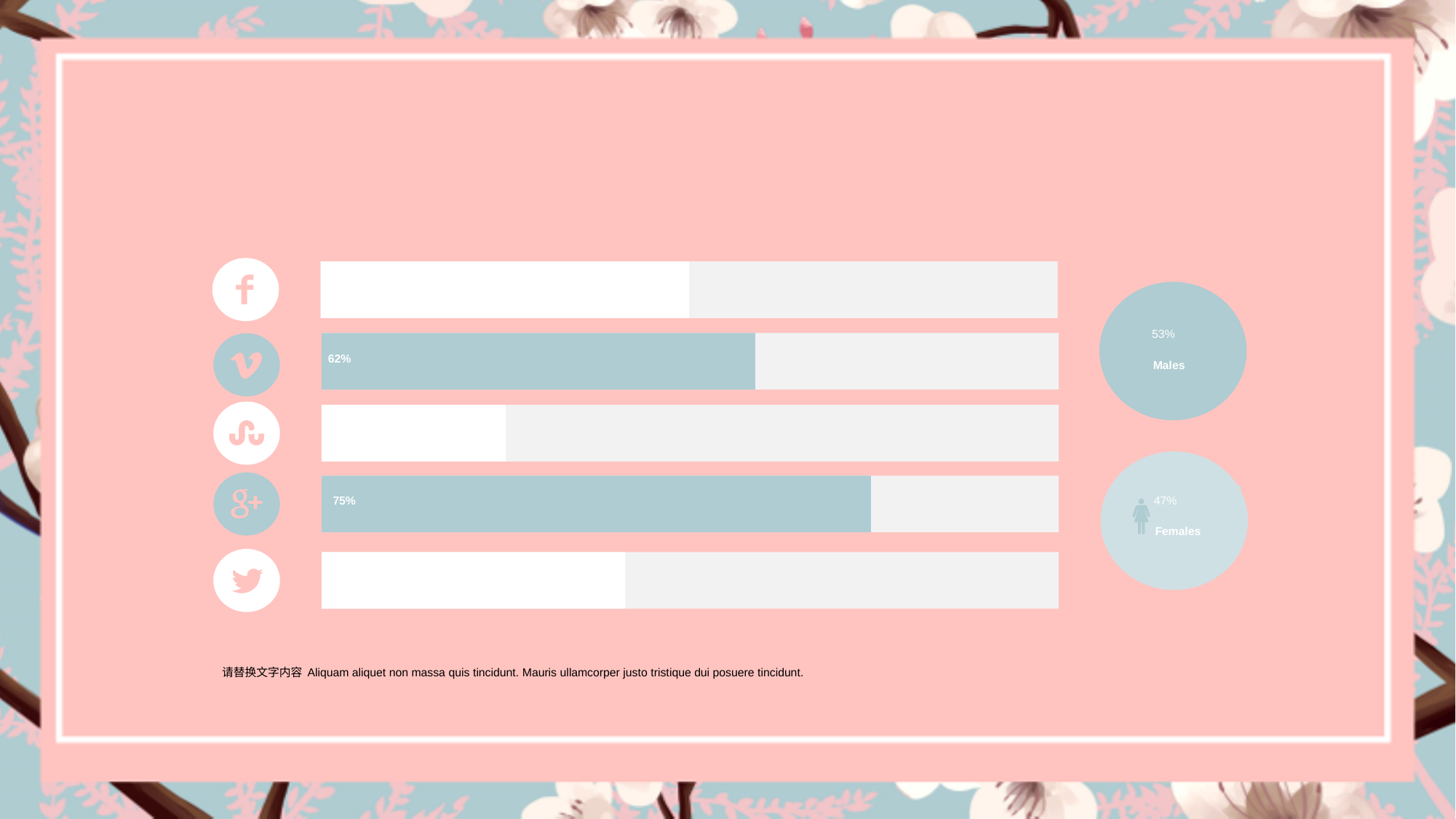

50%

53%

Males

62%

25%

47%

Females

75%

45%
请替换文字内容 Aliquam aliquet non massa quis tincidunt. Mauris ullamcorper justo tristique dui posuere tincidunt.